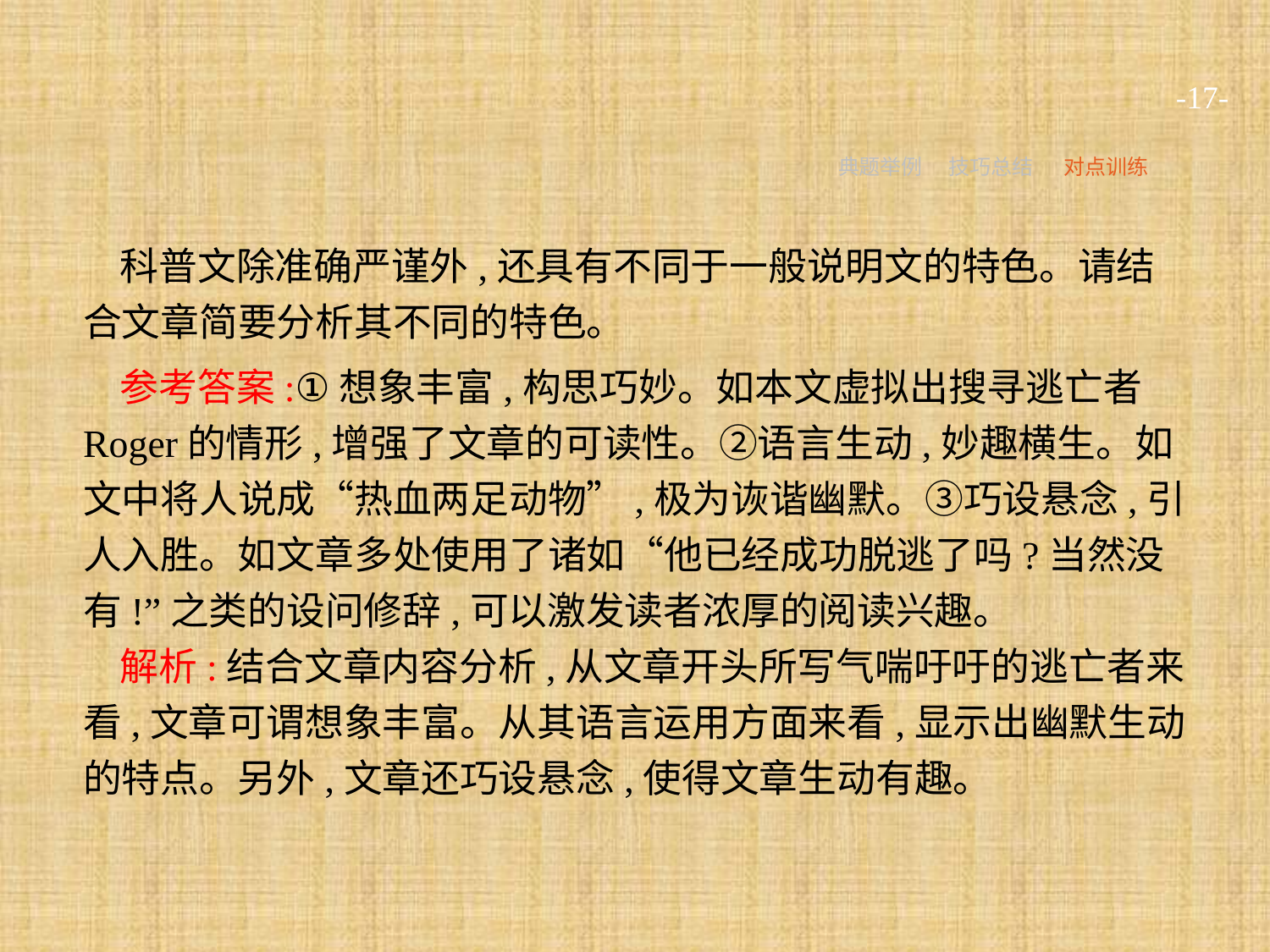

-17-
典题举例
技巧总结
对点训练
科普文除准确严谨外,还具有不同于一般说明文的特色。请结合文章简要分析其不同的特色。
参考答案:①想象丰富,构思巧妙。如本文虚拟出搜寻逃亡者Roger的情形,增强了文章的可读性。②语言生动,妙趣横生。如文中将人说成“热血两足动物”,极为诙谐幽默。③巧设悬念,引人入胜。如文章多处使用了诸如“他已经成功脱逃了吗?当然没有!”之类的设问修辞,可以激发读者浓厚的阅读兴趣。
解析:结合文章内容分析,从文章开头所写气喘吁吁的逃亡者来看,文章可谓想象丰富。从其语言运用方面来看,显示出幽默生动的特点。另外,文章还巧设悬念,使得文章生动有趣。